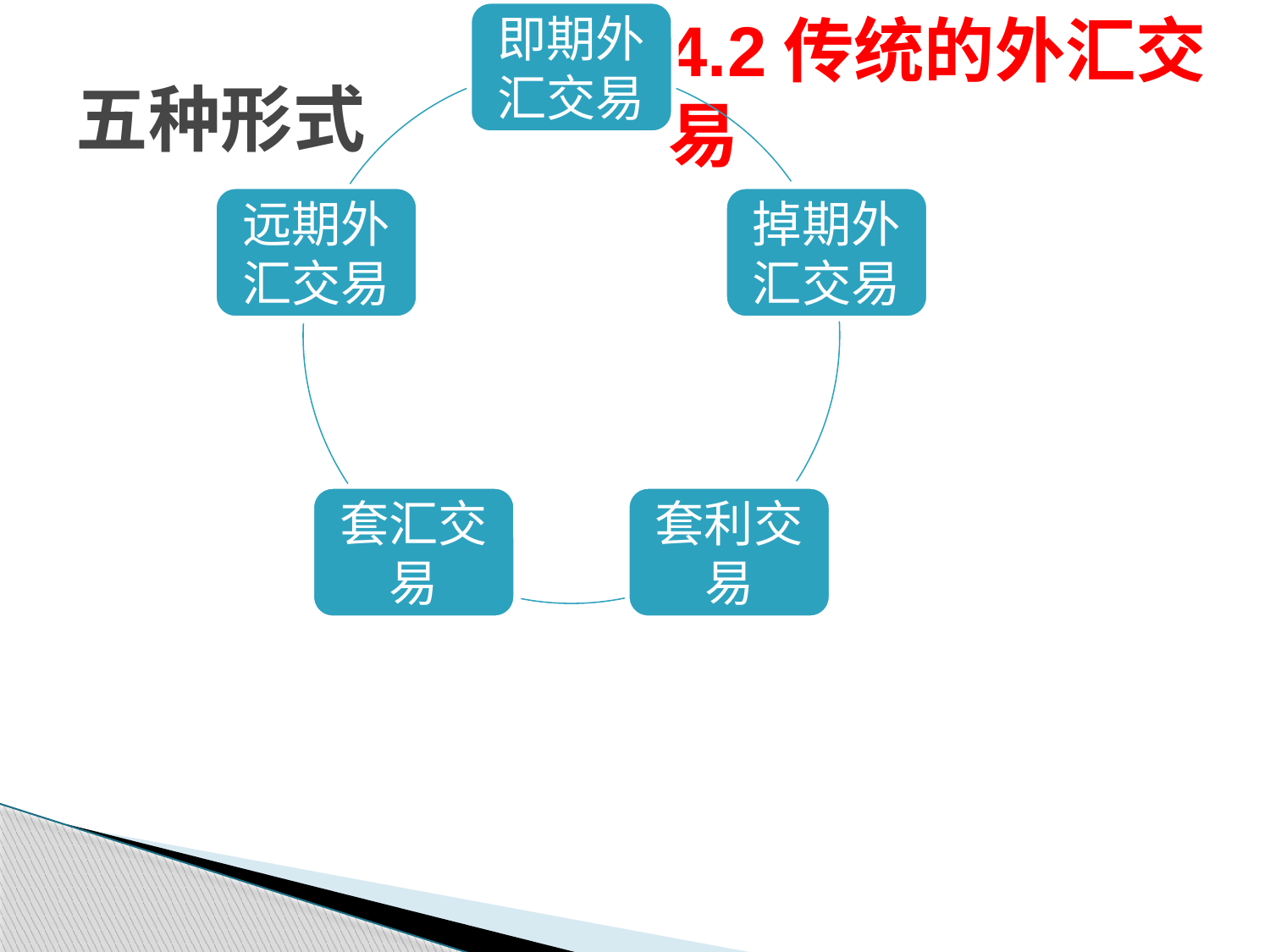

# 五种形式
即期外汇交易
掉期外汇交易
套利交易
套汇交易
远期外汇交易